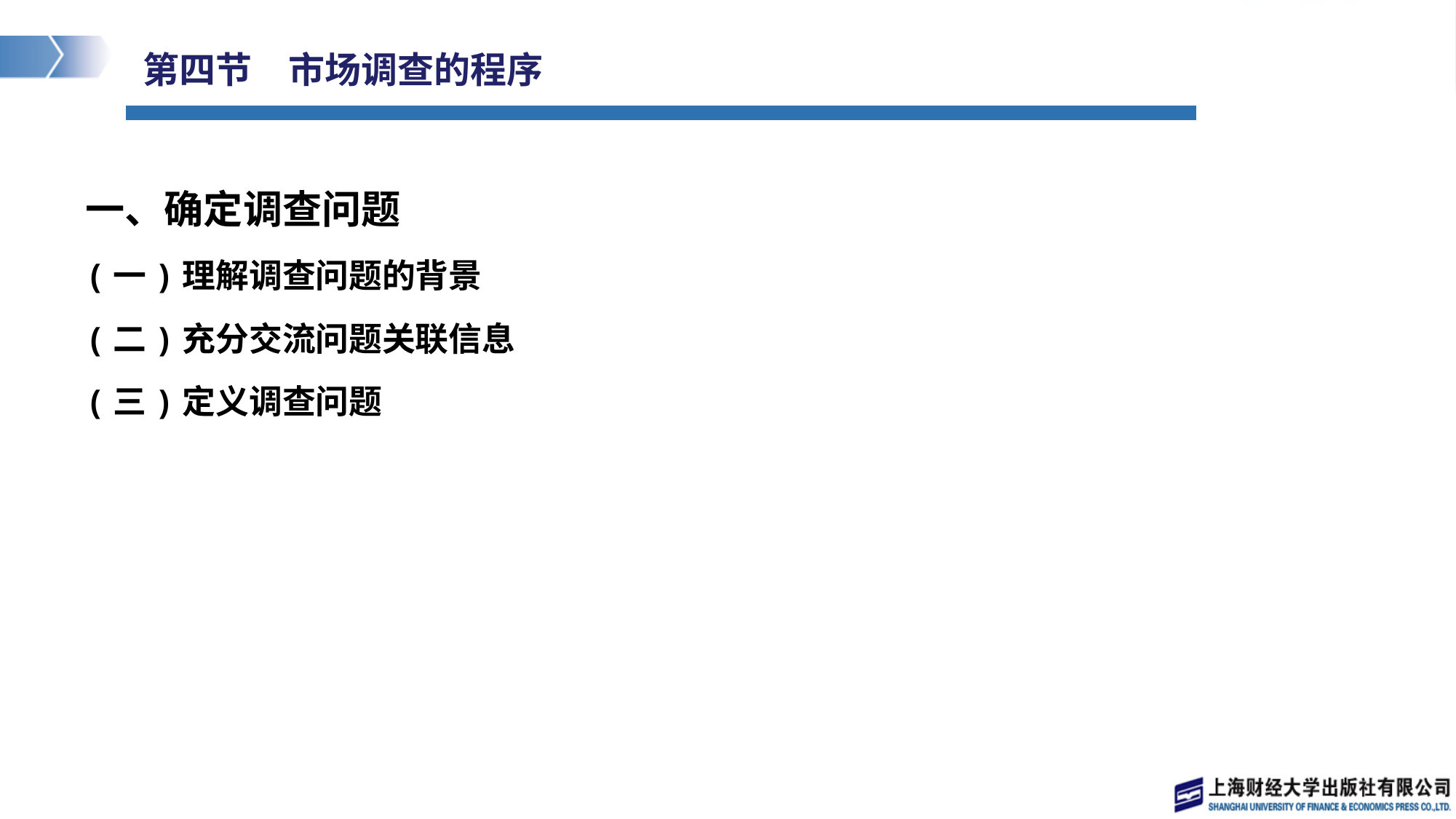

# 第四节　市场调查的程序
一、确定调查问题
(一)理解调查问题的背景
(二)充分交流问题关联信息
(三)定义调查问题